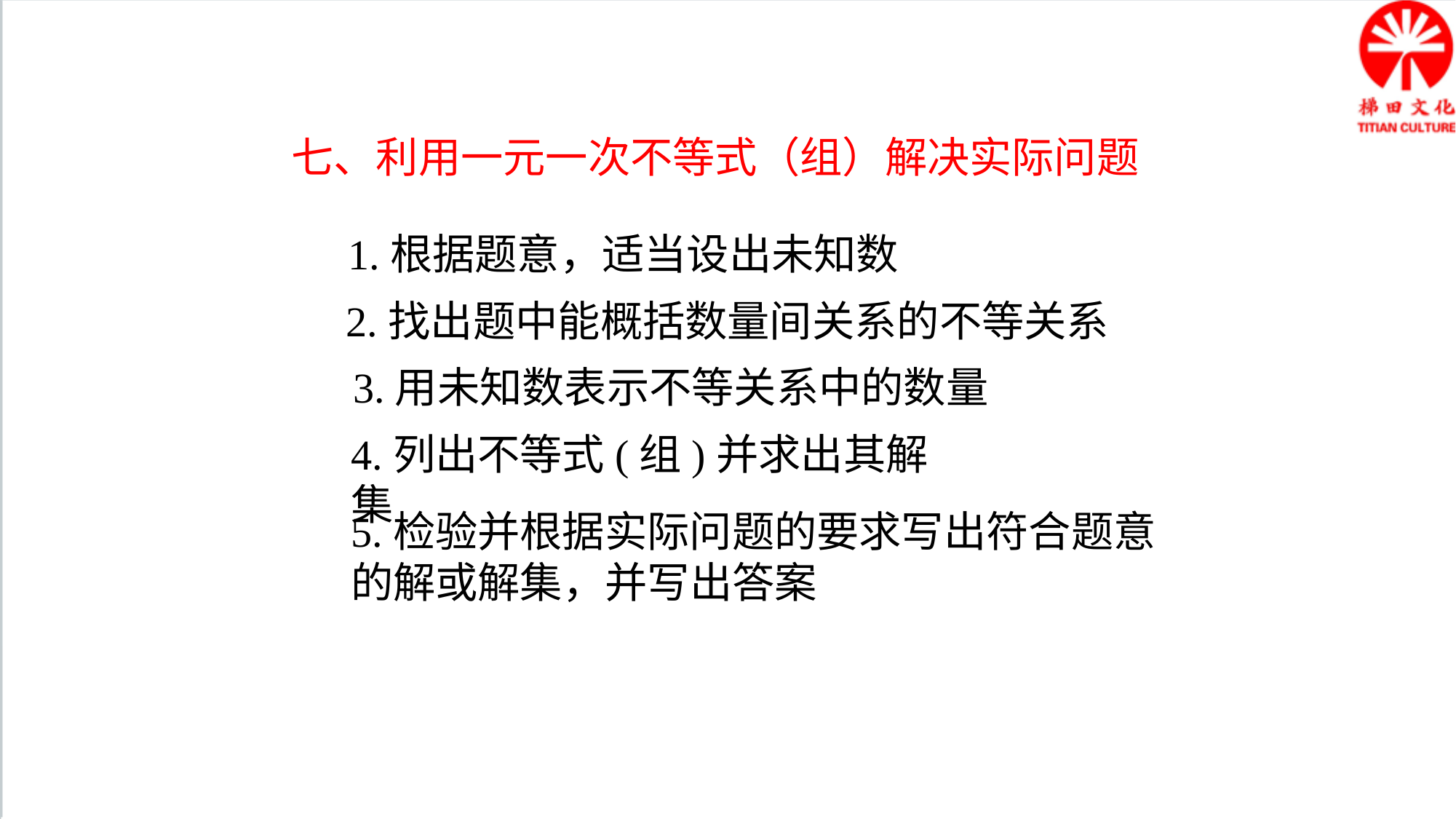

七、利用一元一次不等式（组）解决实际问题
1.根据题意，适当设出未知数
2.找出题中能概括数量间关系的不等关系
3.用未知数表示不等关系中的数量
4.列出不等式(组)并求出其解集
5.检验并根据实际问题的要求写出符合题意的解或解集，并写出答案